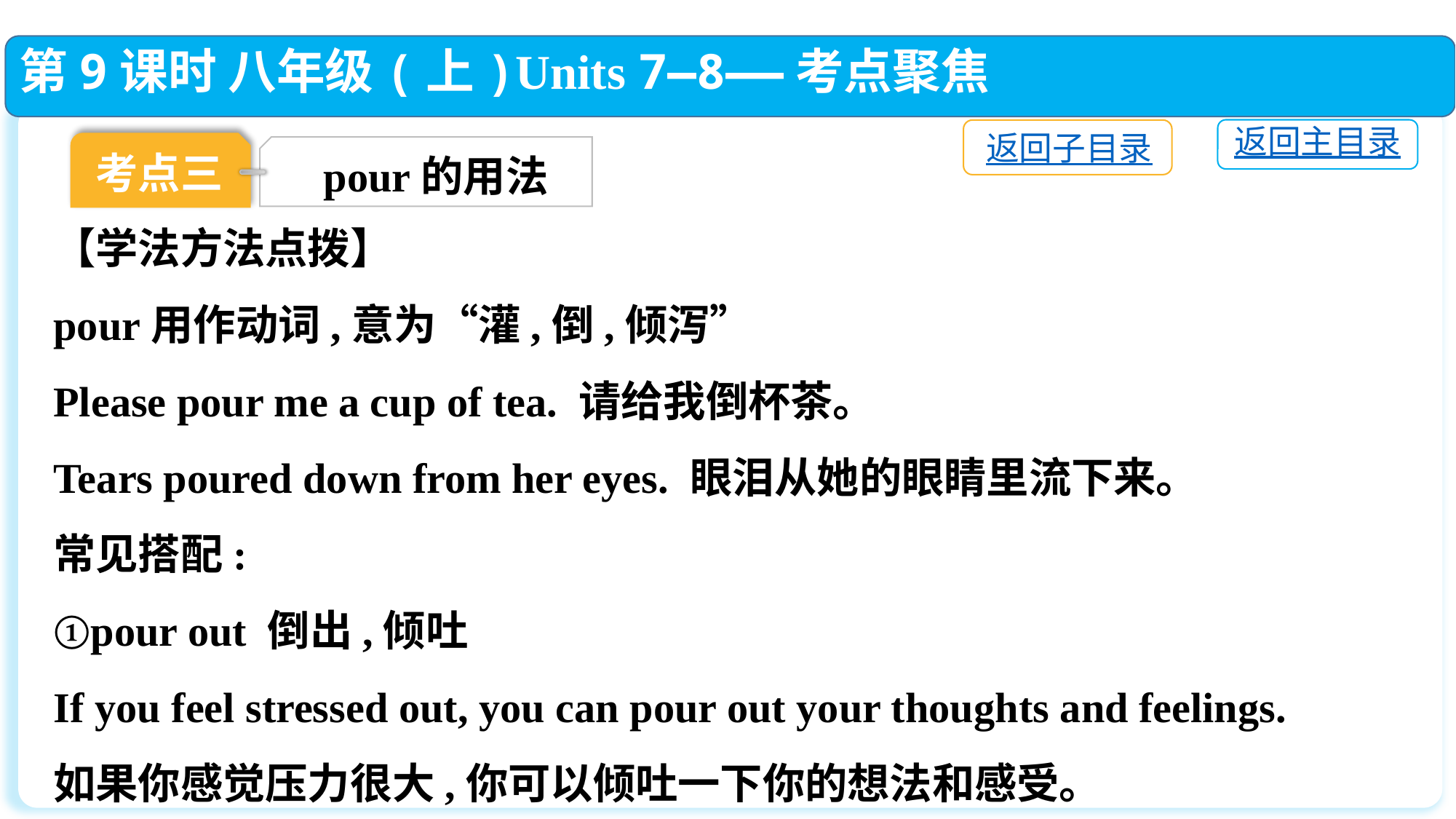

第9课时 八年级(上)Units 7—8——考点聚焦

返回主目录

返回子目录
考点三
pour的用法

【学法方法点拨】
pour用作动词,意为“灌,倒,倾泻”
Please pour me a cup of tea. 请给我倒杯茶。
Tears poured down from her eyes. 眼泪从她的眼睛里流下来。
常见搭配:
①pour out 倒出,倾吐
If you feel stressed out, you can pour out your thoughts and feelings. 如果你感觉压力很大,你可以倾吐一下你的想法和感受。